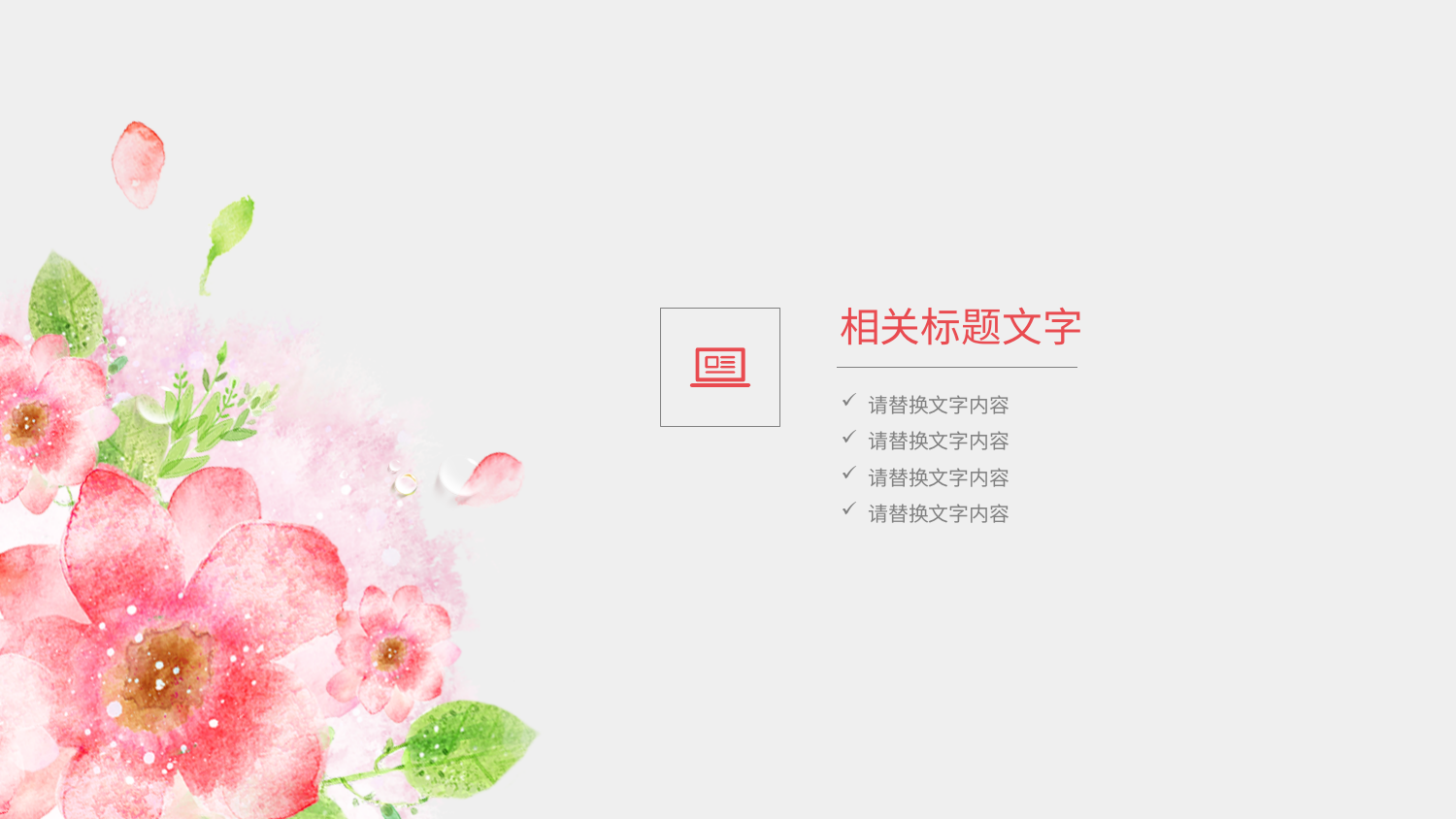

相关标题文字

请替换文字内容
请替换文字内容
请替换文字内容
请替换文字内容